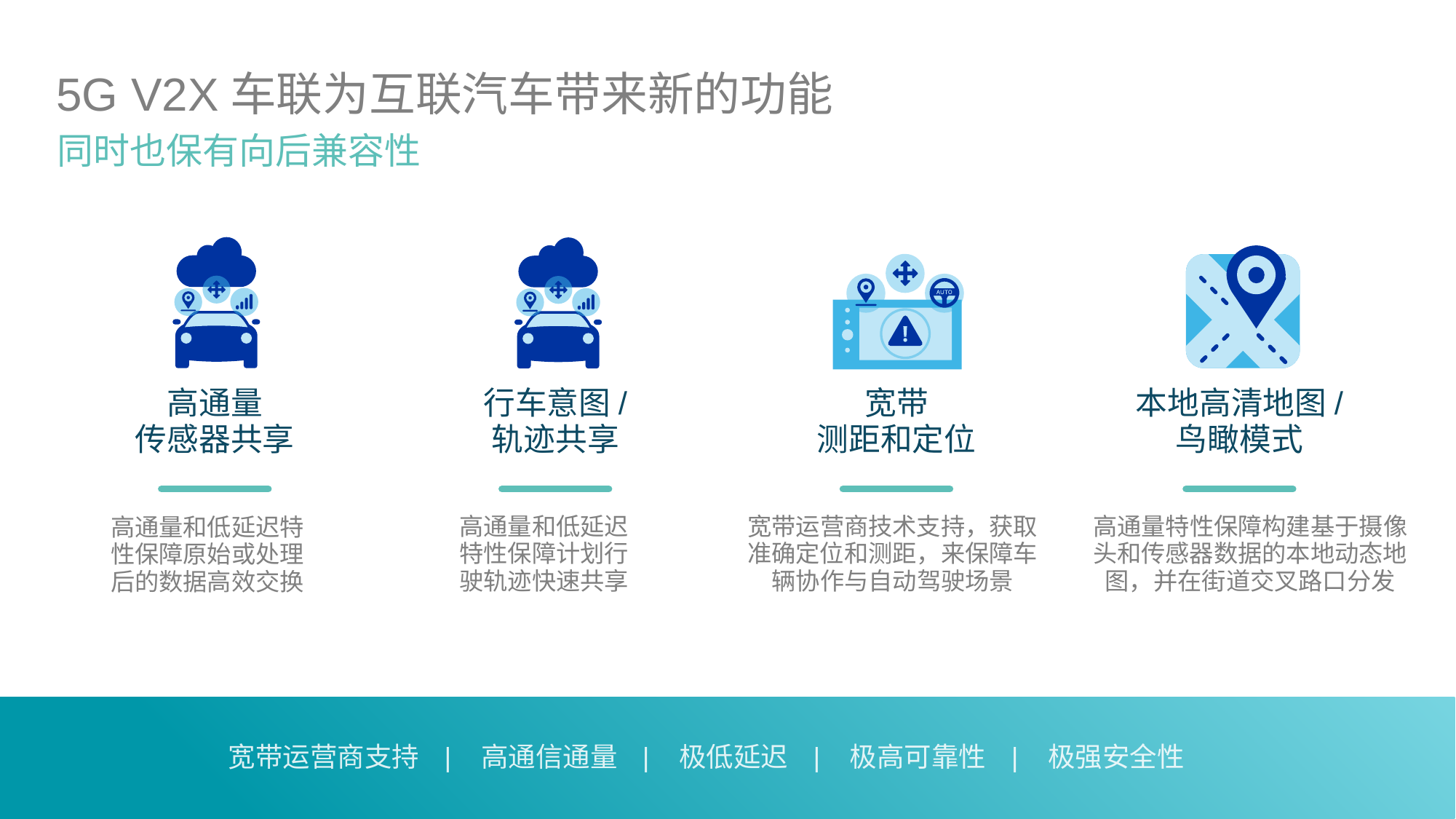

# 5G V2X车联为互联汽车带来新的功能
同时也保有向后兼容性

高通量
传感器共享
行车意图/
轨迹共享
宽带
测距和定位
本地高清地图/
鸟瞰模式

高通量和低延迟特性保障计划行驶轨迹快速共享
宽带运营商技术支持，获取准确定位和测距，来保障车辆协作与自动驾驶场景
高通量特性保障构建基于摄像头和传感器数据的本地动态地图，并在街道交叉路口分发
高通量和低延迟特性保障原始或处理后的数据高效交换

宽带运营商支持   |   高通信通量   |   极低延迟   |   极高可靠性   |   极强安全性
11